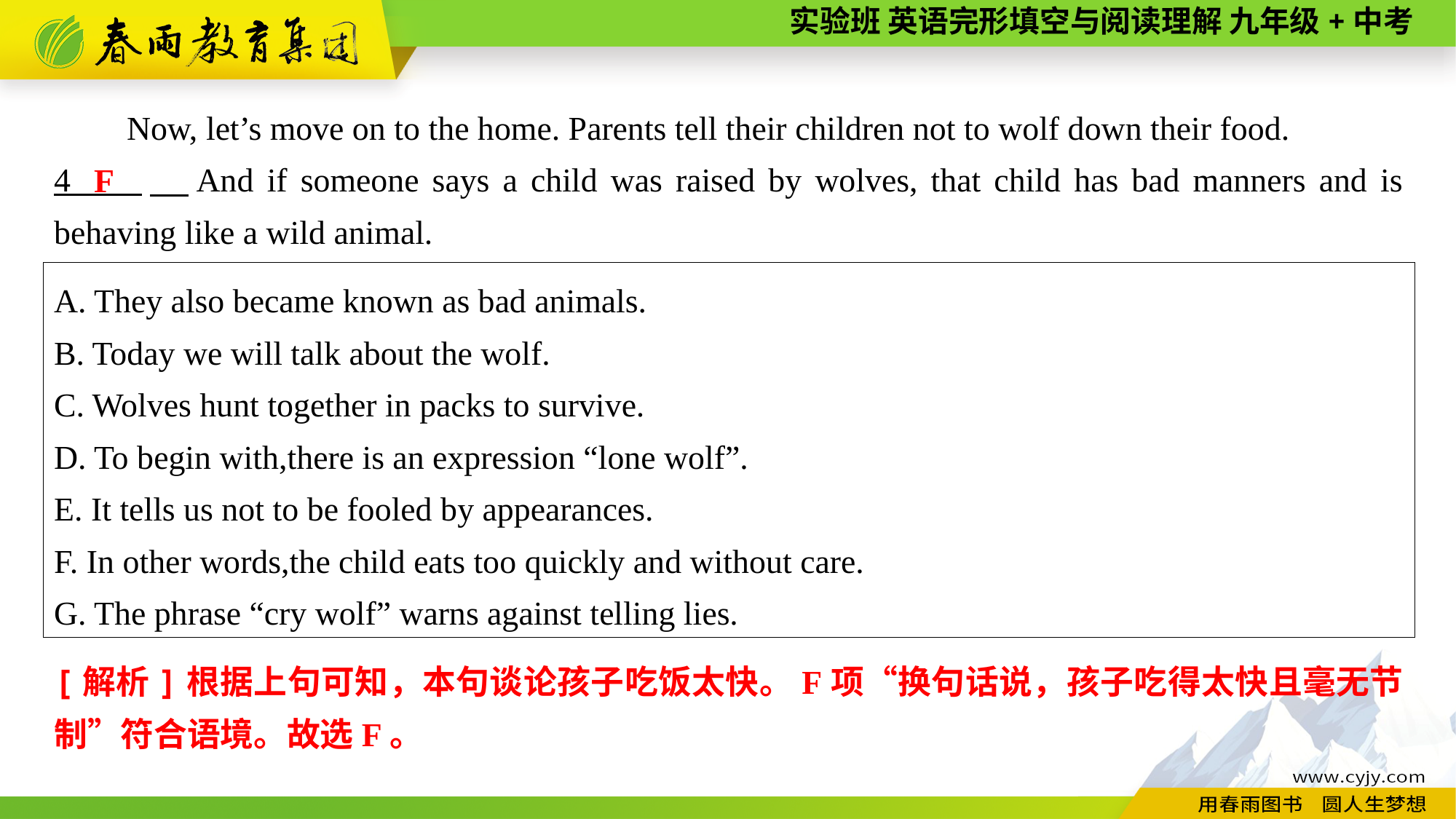

Now, let’s move on to the home. Parents tell their children not to wolf down their food.
4     　And if someone says a child was raised by wolves, that child has bad manners and is behaving like a wild animal.
F
A. They also became known as bad animals.
B. Today we will talk about the wolf.
C. Wolves hunt together in packs to survive.
D. To begin with,there is an expression “lone wolf”.
E. It tells us not to be fooled by appearances.
F. In other words,the child eats too quickly and without care.
G. The phrase “cry wolf” warns against telling lies.
[解析]根据上句可知，本句谈论孩子吃饭太快。F项“换句话说，孩子吃得太快且毫无节制”符合语境。故选F。